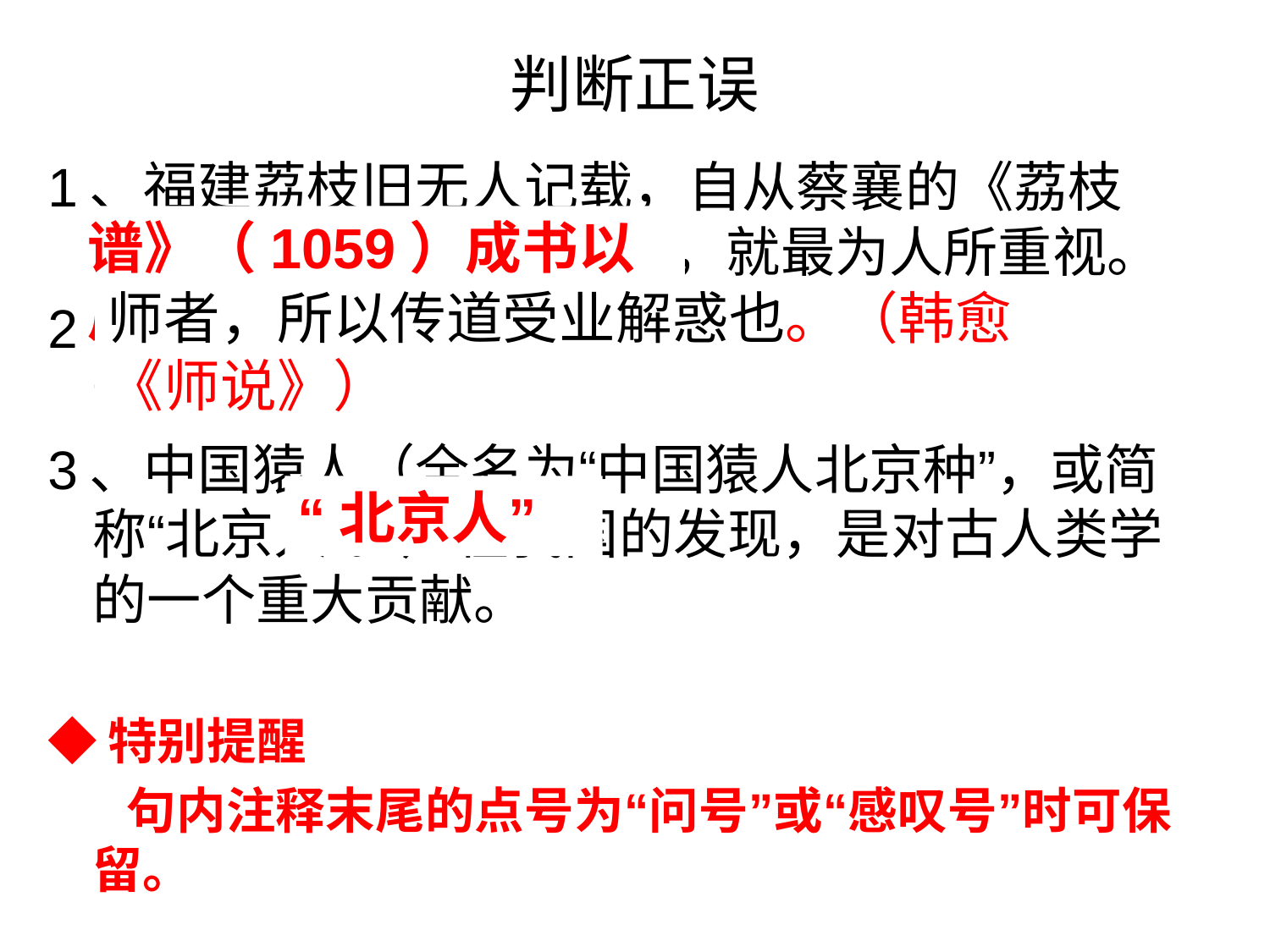

# 判断正误
1、福建荔枝旧无人记载，自从蔡襄的《荔枝谱》成书以后（1059），就最为人所重视。
2、师者，所以传道受业解惑也（韩愈《师说》）。
3、中国猿人（全名为“中国猿人北京种”，或简称“北京人”。）在我国的发现，是对古人类学的一个重大贡献。

◆特别提醒
     句内注释末尾的点号为“问号”或“感叹号”时可保留。

谱》（1059）成书以后，
师者，所以传道受业解惑也。（韩愈《师说》）
“北京人”